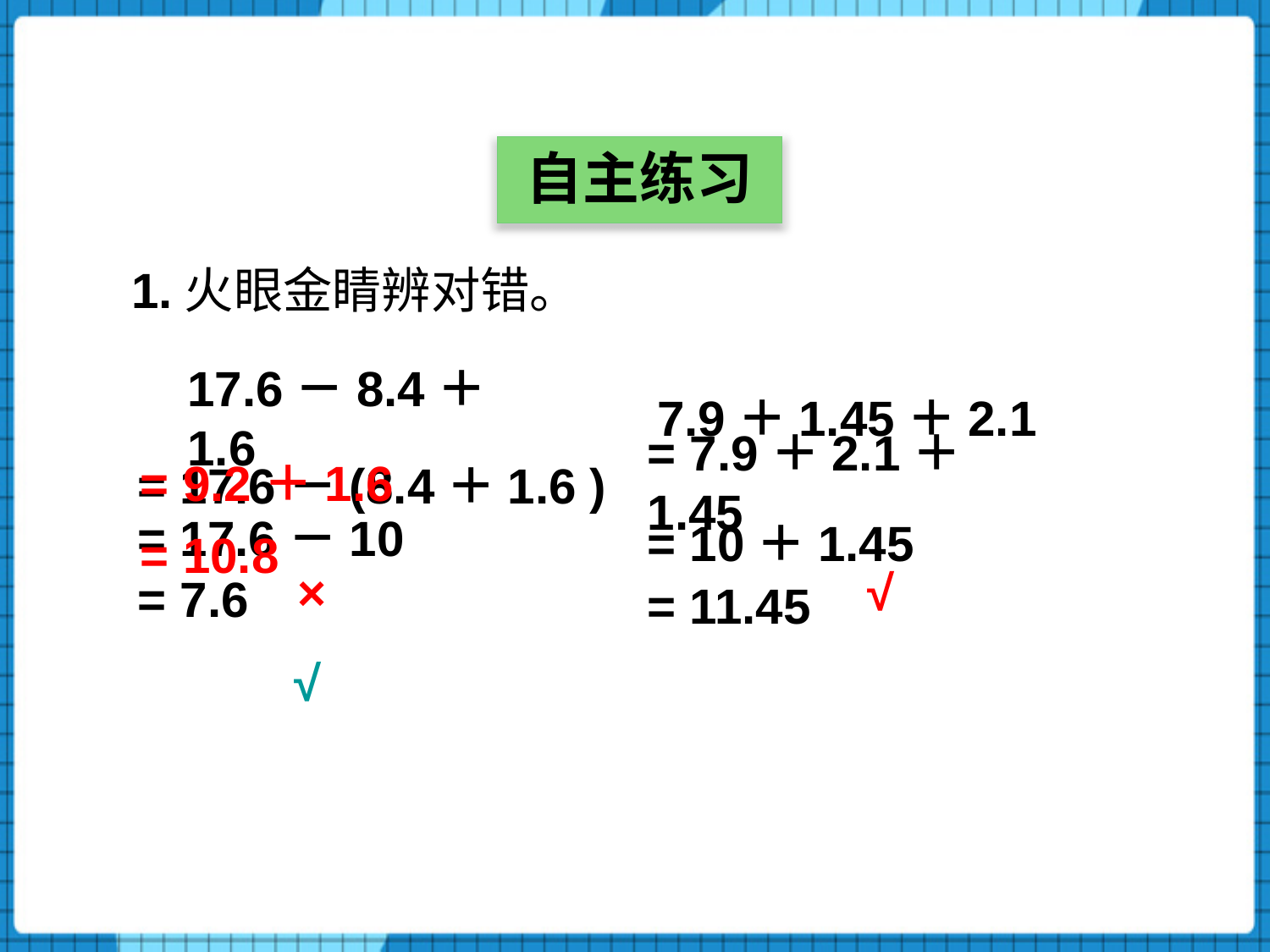

自主练习
1.火眼金睛辨对错。
17.6－8.4＋1.6
7.9＋1.45＋2.1
= 7.9＋2.1＋1.45
= 9.2＋1.6
= 17.6－(8.4＋1.6 )
= 17.6－10
= 10＋1.45
= 10.8
×
√
= 7.6
= 11.45
√